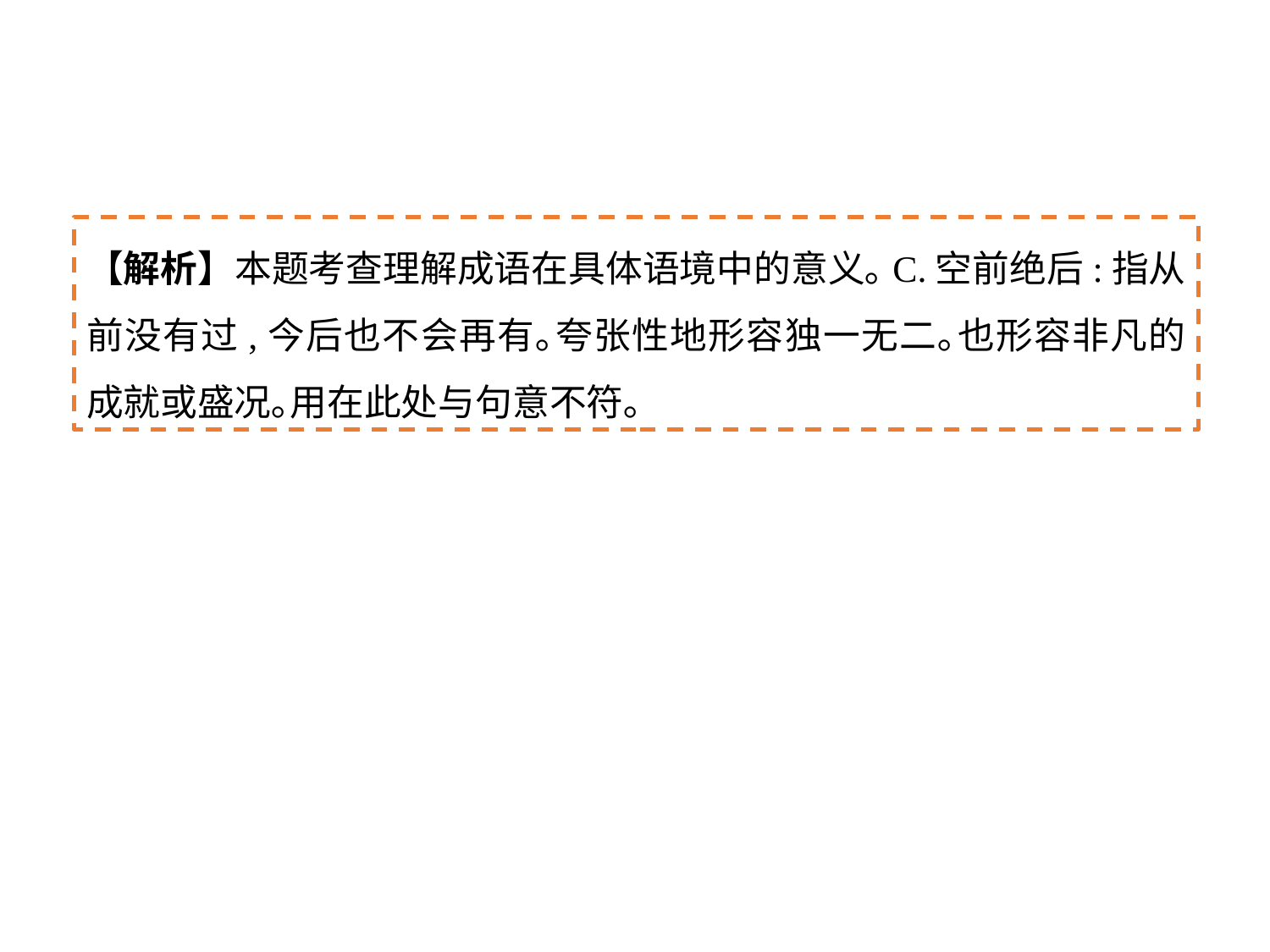

【解析】本题考查理解成语在具体语境中的意义｡C.空前绝后:指从前没有过,今后也不会再有｡夸张性地形容独一无二｡也形容非凡的成就或盛况｡用在此处与句意不符｡